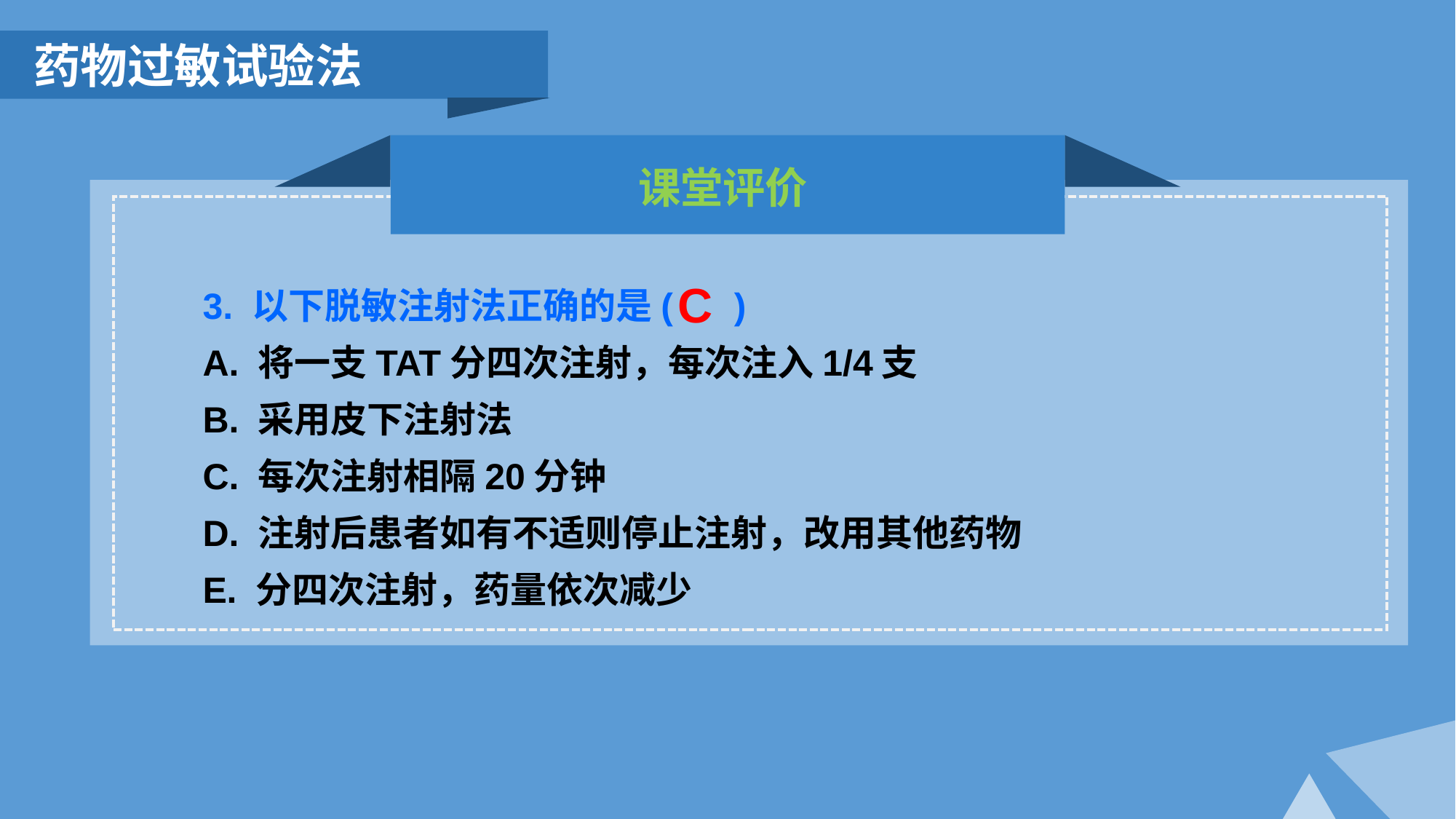

药物过敏试验法

课堂评价

C
3. 以下脱敏注射法正确的是(      )
A. 将一支TAT分四次注射，每次注入1/4支
B. 采用皮下注射法
C. 每次注射相隔20分钟
D. 注射后患者如有不适则停止注射，改用其他药物
E. 分四次注射，药量依次减少